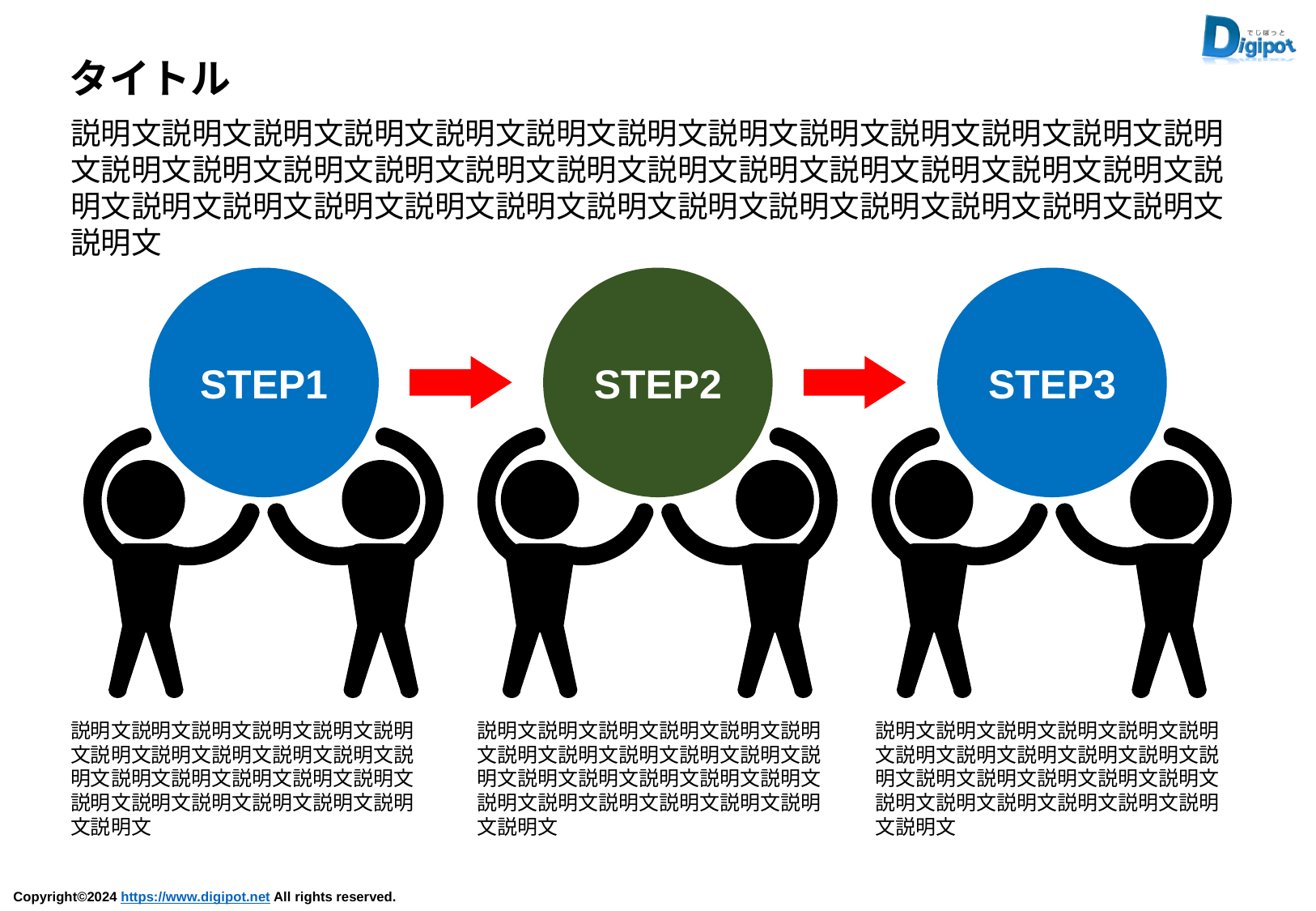

タイトル
説明文説明文説明文説明文説明文説明文説明文説明文説明文説明文説明文説明文説明文説明文説明文説明文説明文説明文説明文説明文説明文説明文説明文説明文説明文説明文説明文説明文説明文説明文説明文説明文説明文説明文説明文説明文説明文説明文説明文
STEP1
STEP2
STEP3

説明文説明文説明文説明文説明文説明文説明文説明文説明文説明文説明文説明文説明文説明文説明文説明文説明文説明文説明文説明文説明文説明文説明文説明文
説明文説明文説明文説明文説明文説明文説明文説明文説明文説明文説明文説明文説明文説明文説明文説明文説明文説明文説明文説明文説明文説明文説明文説明文
説明文説明文説明文説明文説明文説明文説明文説明文説明文説明文説明文説明文説明文説明文説明文説明文説明文説明文説明文説明文説明文説明文説明文説明文